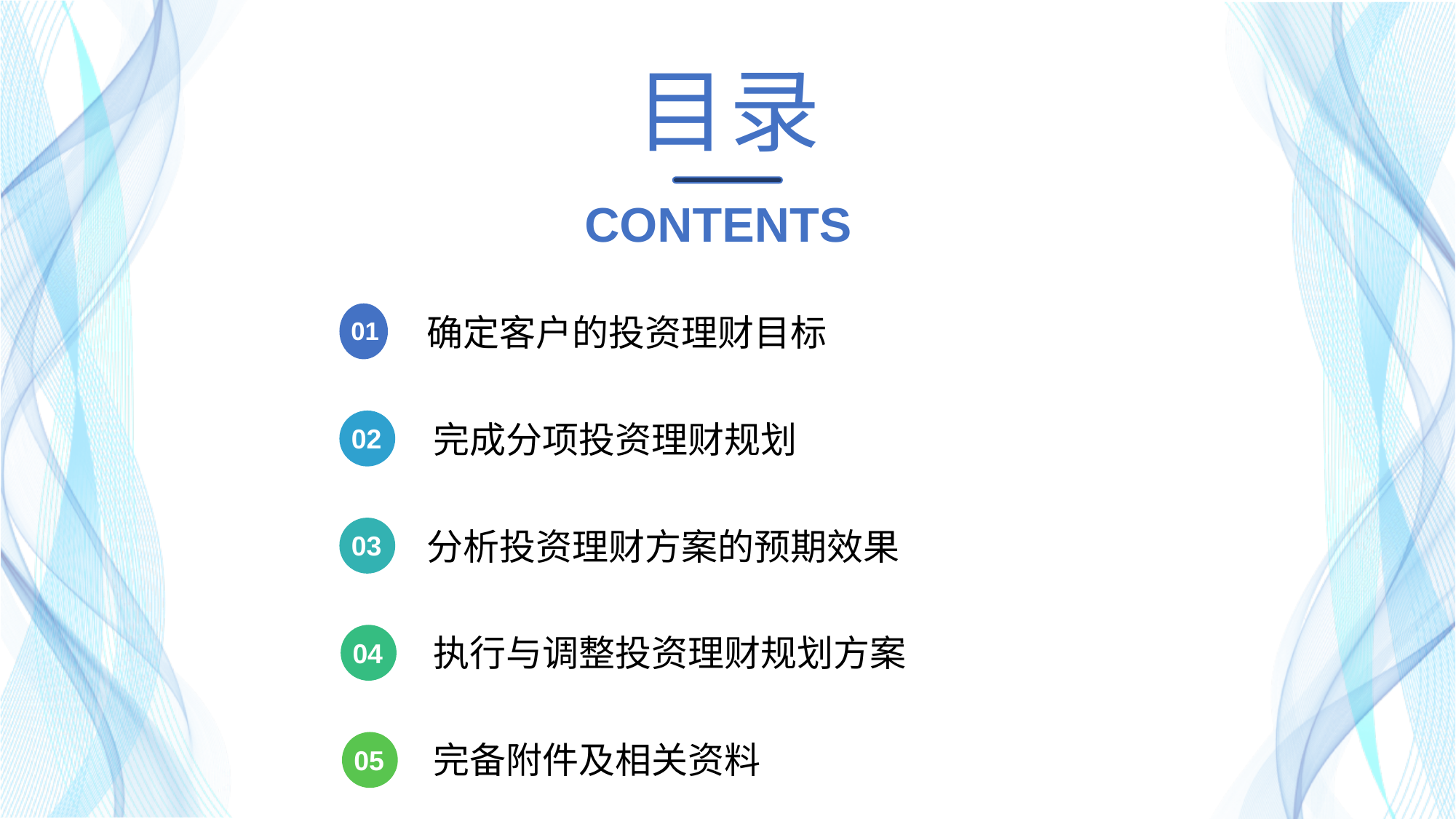

目录
CONTENTS

01
确定客户的投资理财目标

02
完成分项投资理财规划

03
  分析投资理财方案的预期效果

04
执行与调整投资理财规划方案
完备附件及相关资料

05